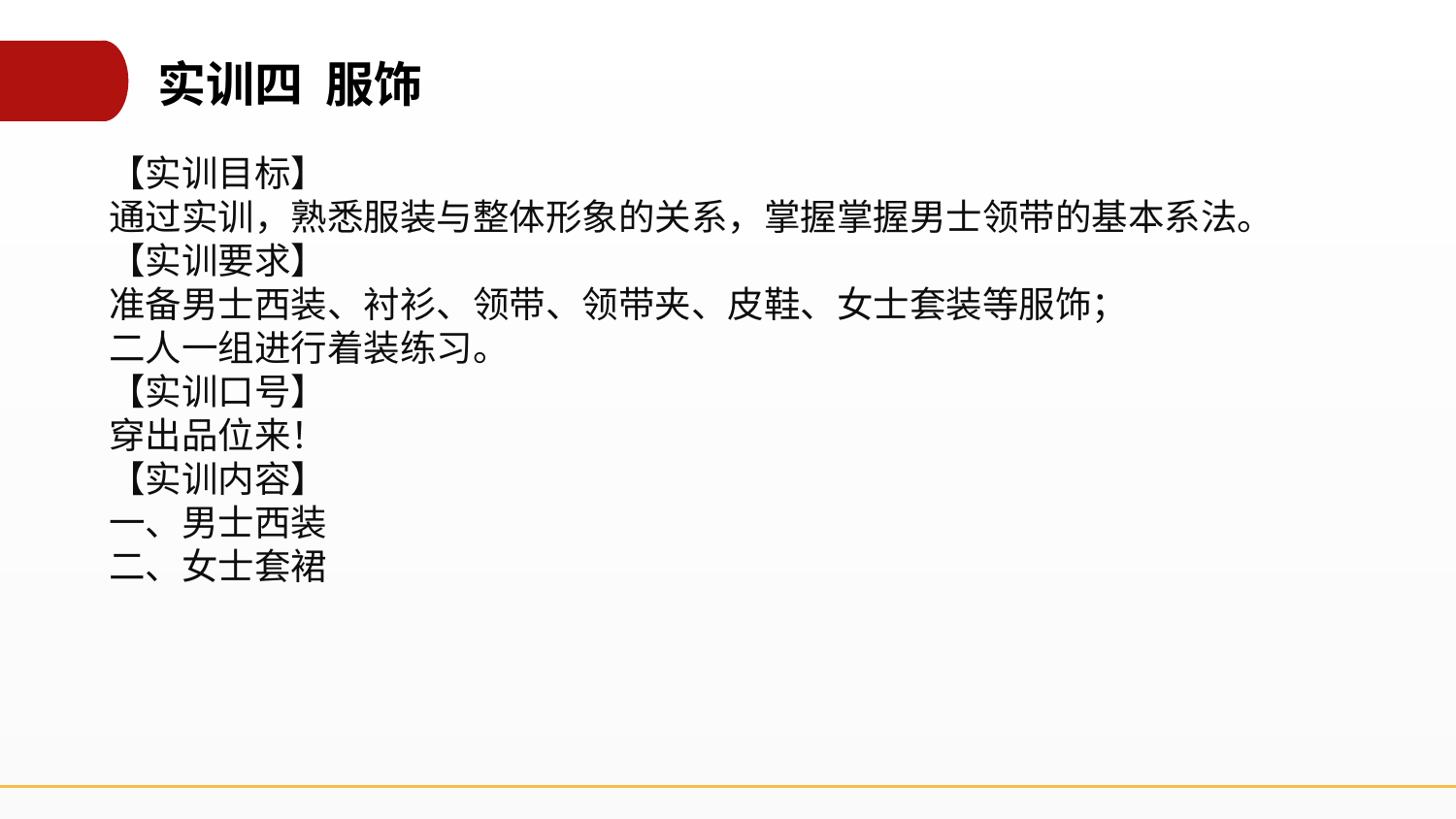

实训四  服饰
【实训目标】
通过实训，熟悉服装与整体形象的关系，掌握掌握男士领带的基本系法。
【实训要求】
准备男士西装、衬衫、领带、领带夹、皮鞋、女士套装等服饰；
二人一组进行着装练习。
【实训口号】
穿出品位来！
【实训内容】
一、男士西装
二、女士套裙